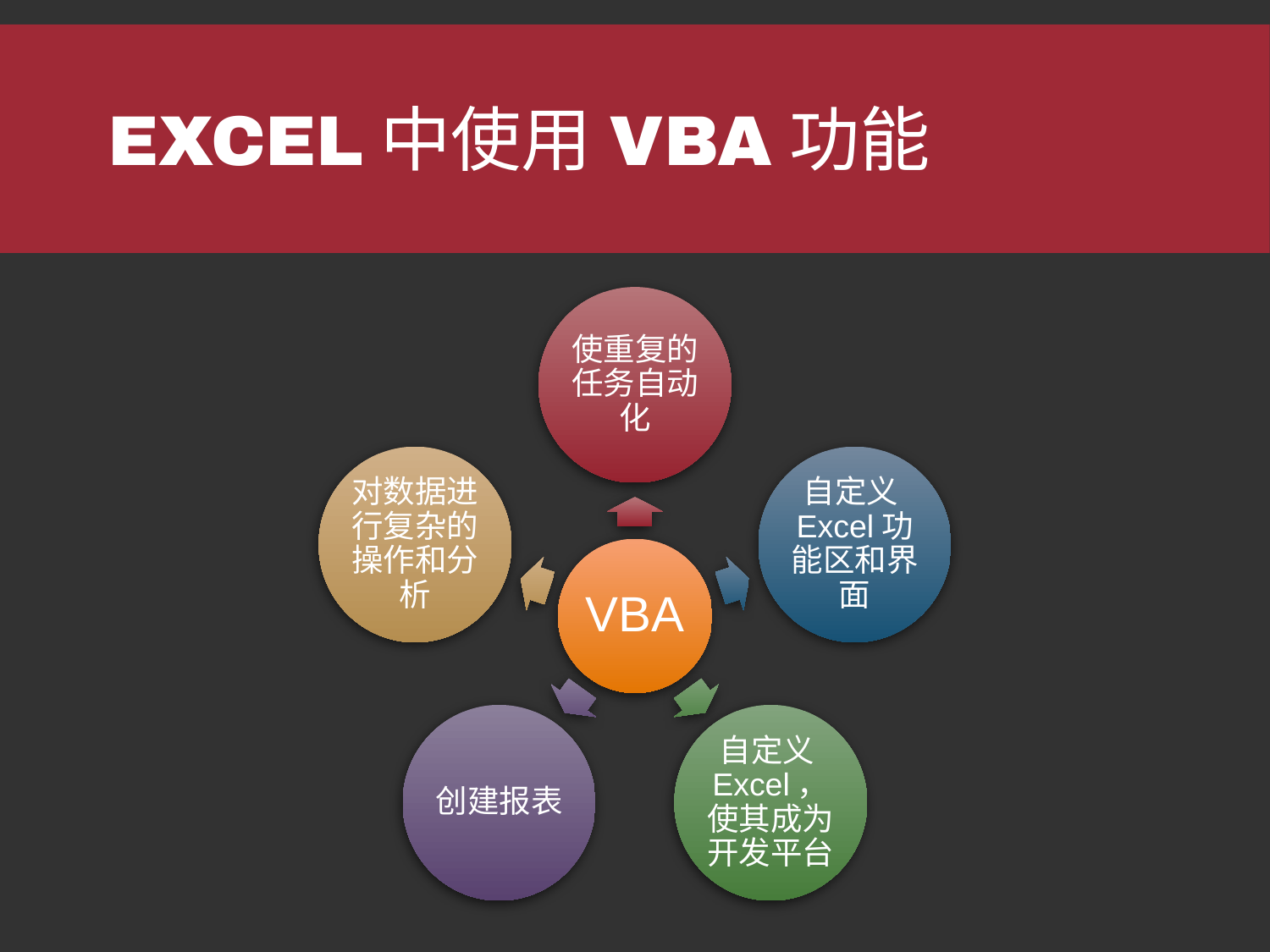

# Excel中使用VBA功能
VBA

使重复的任务自动化

自定义Excel功能区和界面

自定义Excel，使其成为开发平台

创建报表

对数据进行复杂的操作和分析